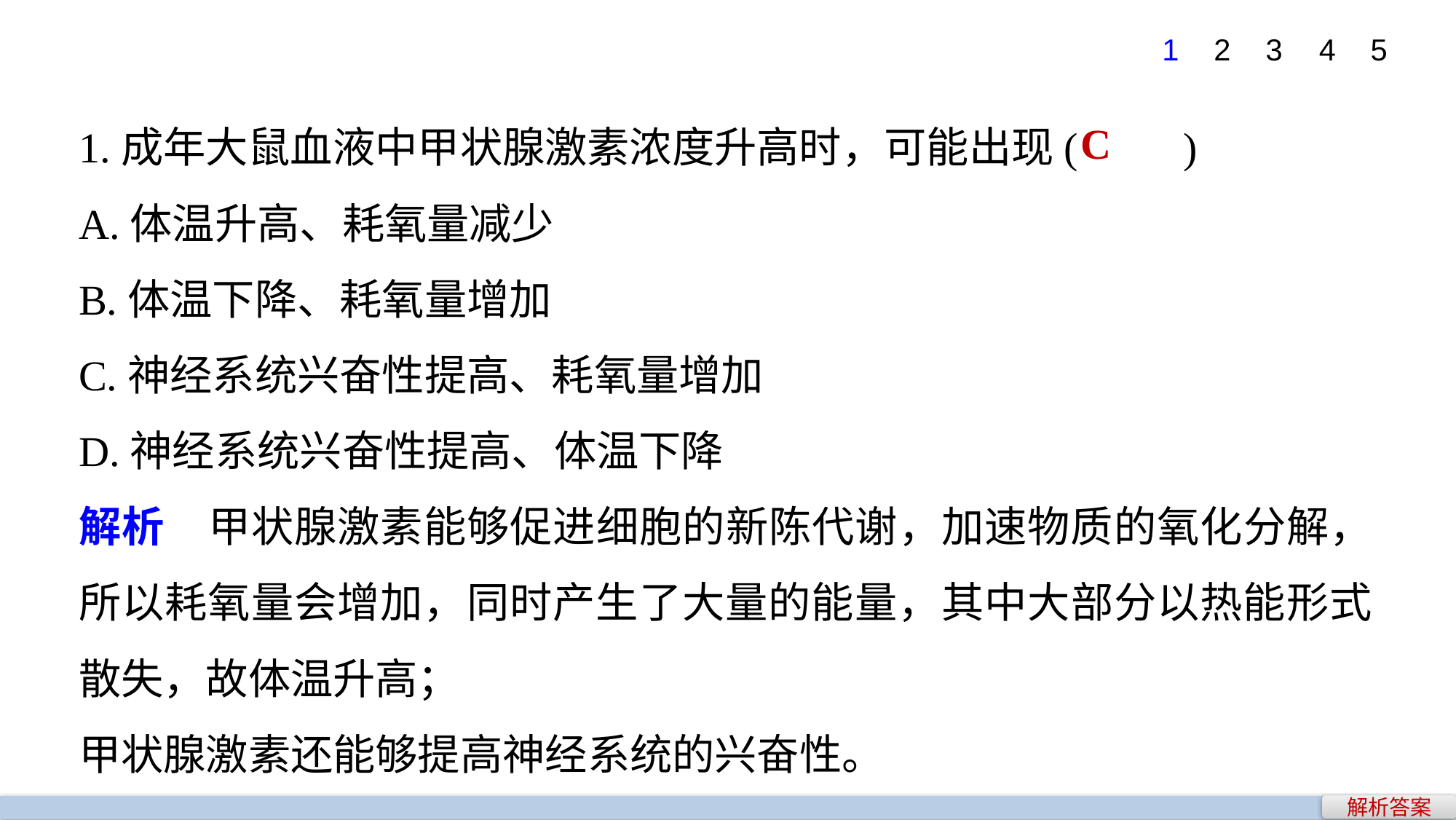

1
2
3
4
5
1.成年大鼠血液中甲状腺激素浓度升高时，可能出现(　　)
A.体温升高、耗氧量减少
B.体温下降、耗氧量增加
C.神经系统兴奋性提高、耗氧量增加
D.神经系统兴奋性提高、体温下降
解析　甲状腺激素能够促进细胞的新陈代谢，加速物质的氧化分解，所以耗氧量会增加，同时产生了大量的能量，其中大部分以热能形式散失，故体温升高；
甲状腺激素还能够提高神经系统的兴奋性。
C
解析答案